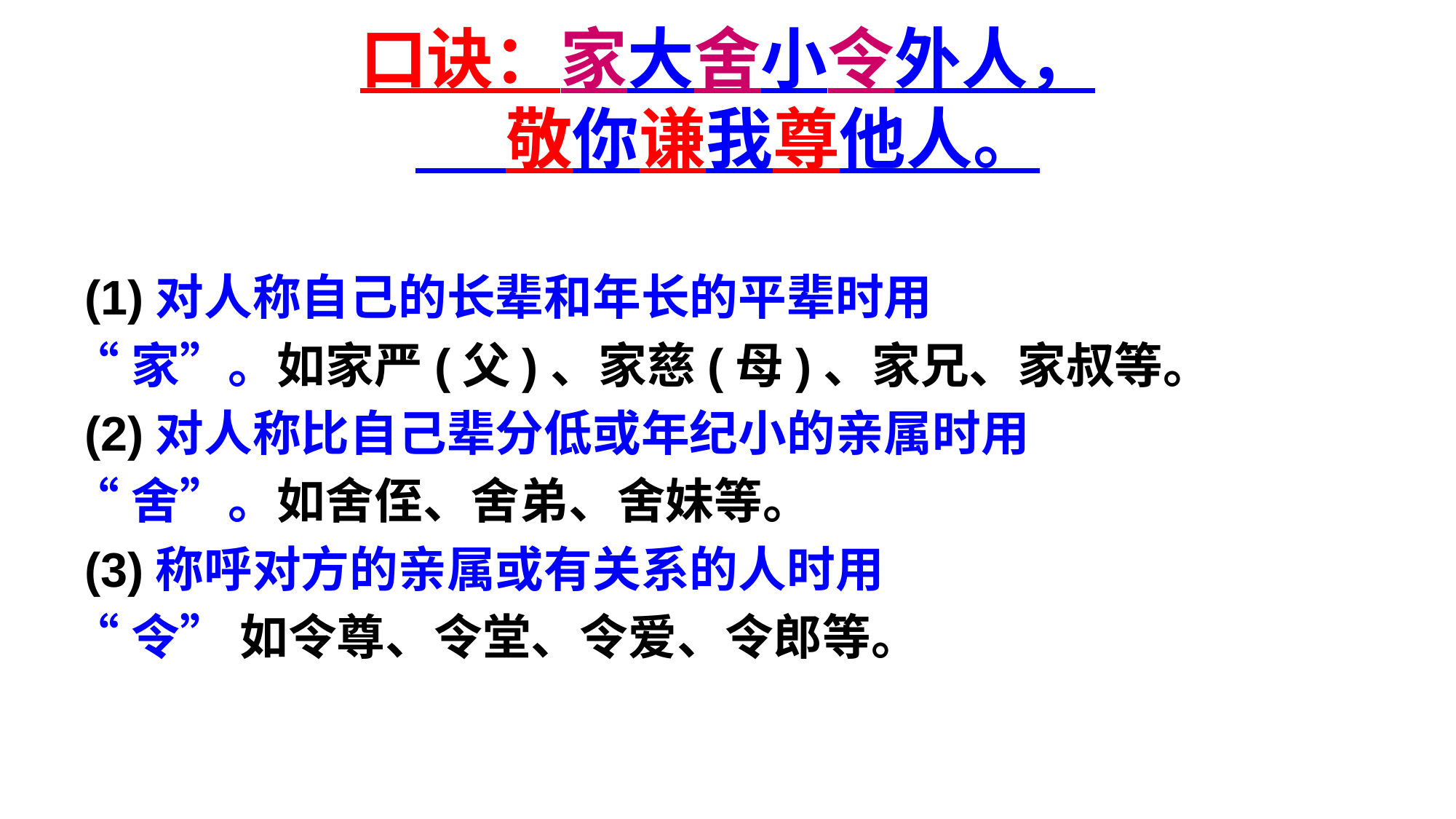

口诀：家大舍小令外人，
      敬你谦我尊他人。

 (1)对人称自己的长辈和年长的平辈时用
“家”。如家严(父)、家慈(母)、家兄、家叔等。
 (2)对人称比自己辈分低或年纪小的亲属时用
“舍”。如舍侄、舍弟、舍妹等。
 (3)称呼对方的亲属或有关系的人时用
“令” 如令尊、令堂、令爱、令郎等。